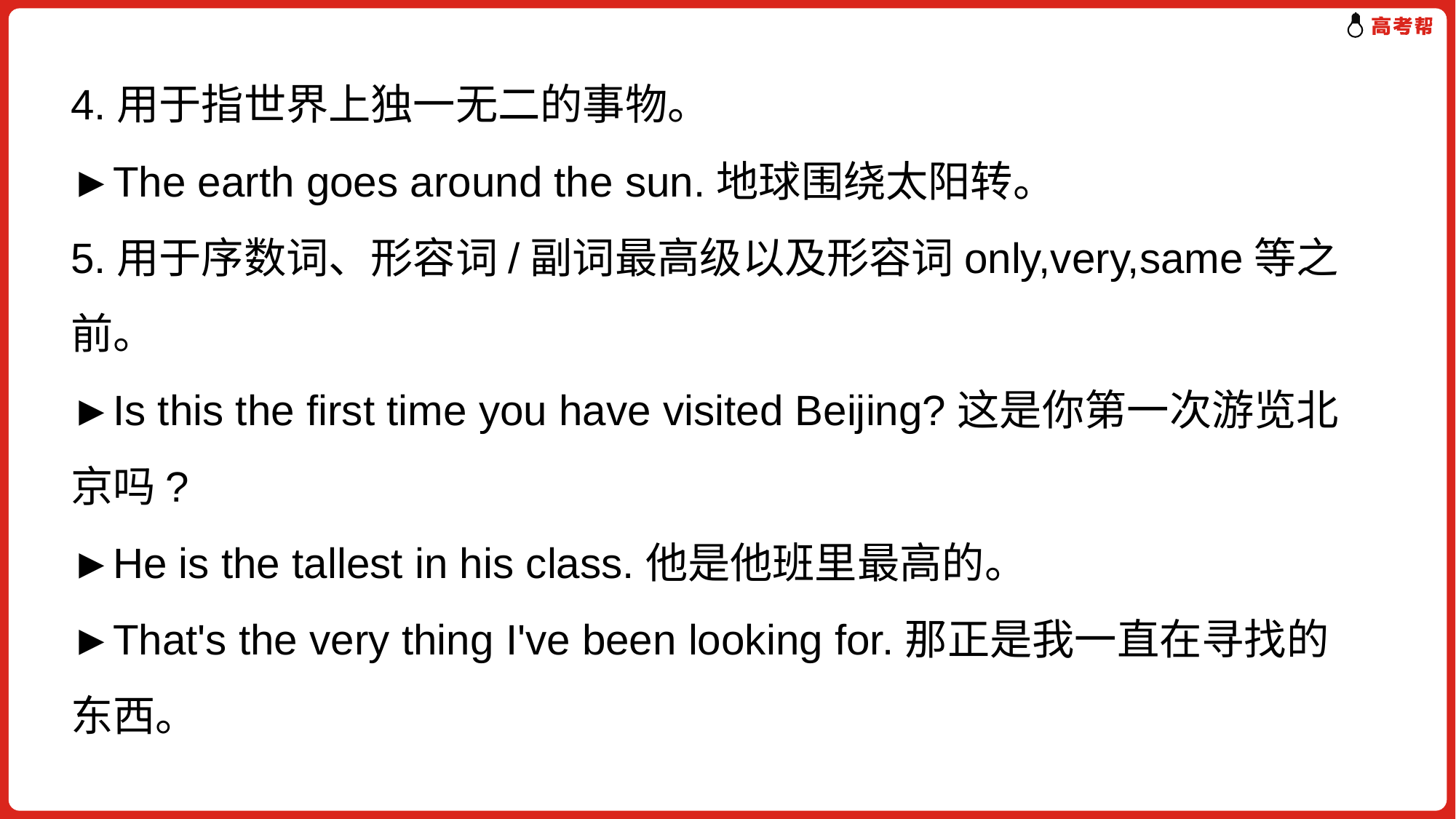

4.用于指世界上独一无二的事物。
►The earth goes around the sun.地球围绕太阳转。
5.用于序数词、形容词/副词最高级以及形容词only,very,same等之前。
►Is this the first time you have visited Beijing?这是你第一次游览北京吗?
►He is the tallest in his class.他是他班里最高的。
►That's the very thing I've been looking for.那正是我一直在寻找的东西。